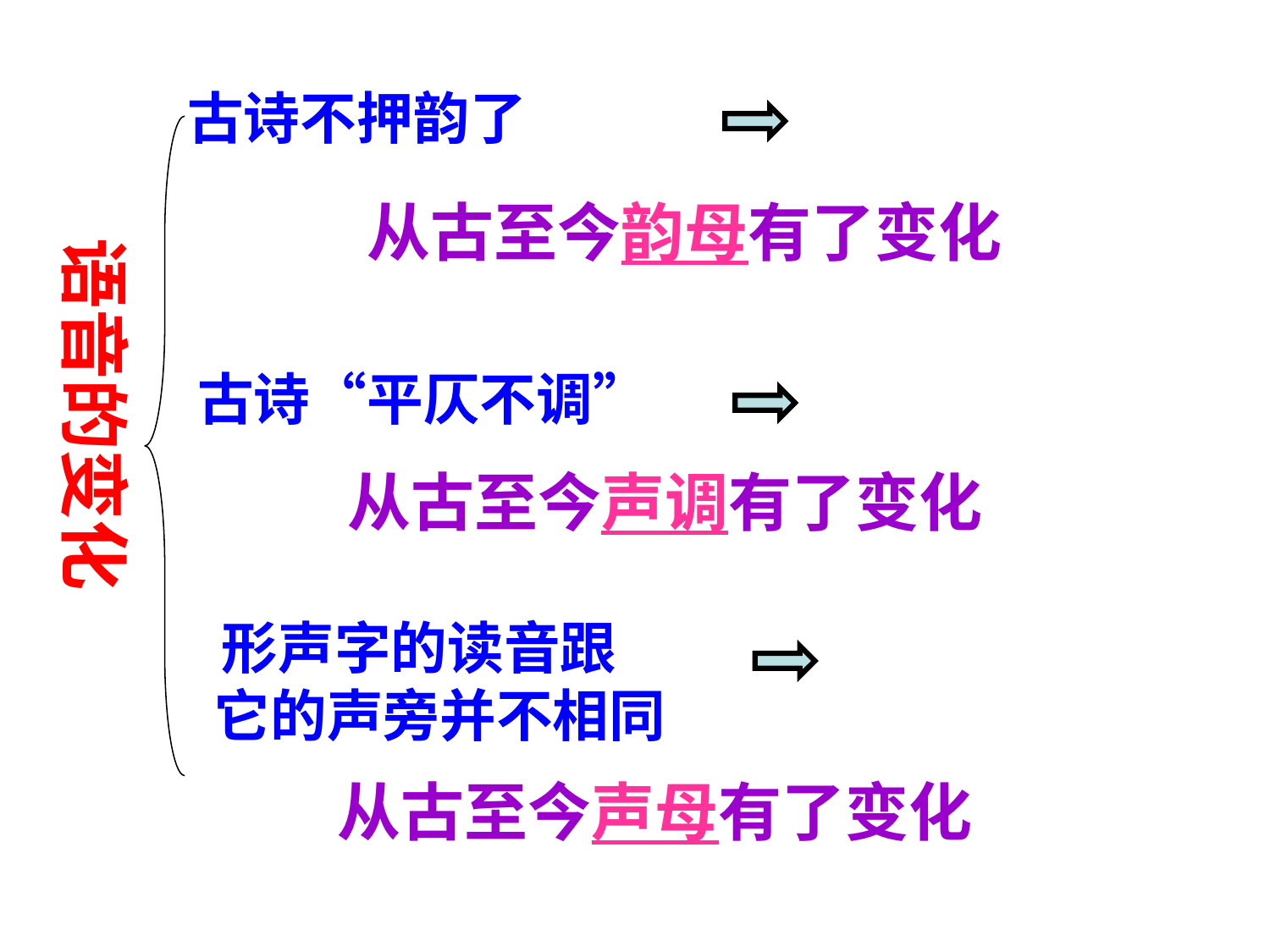

古诗不押韵了

从古至今韵母有了变化
语音的变化
古诗“平仄不调”

从古至今声调有了变化
  形声字的读音跟
 它的声旁并不相同

从古至今声母有了变化